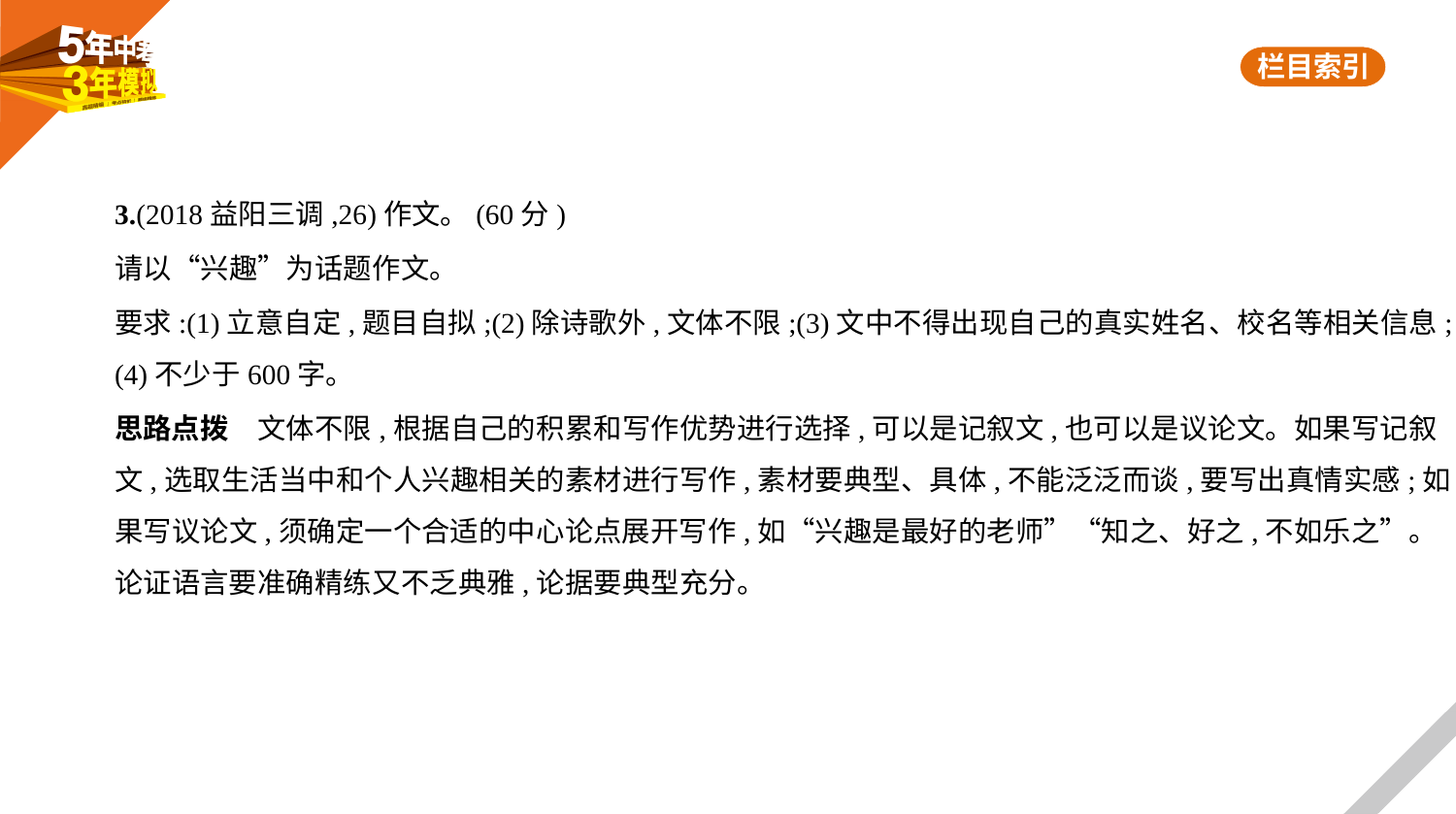

3.(2018益阳三调,26)作文。(60分)
请以“兴趣”为话题作文。
要求:(1)立意自定,题目自拟;(2)除诗歌外,文体不限;(3)文中不得出现自己的真实姓名、校名等相关信息;
(4)不少于600字。
思路点拨　文体不限,根据自己的积累和写作优势进行选择,可以是记叙文,也可以是议论文。如果写记叙
文,选取生活当中和个人兴趣相关的素材进行写作,素材要典型、具体,不能泛泛而谈,要写出真情实感;如
果写议论文,须确定一个合适的中心论点展开写作,如“兴趣是最好的老师”“知之、好之,不如乐之”。
论证语言要准确精练又不乏典雅,论据要典型充分。